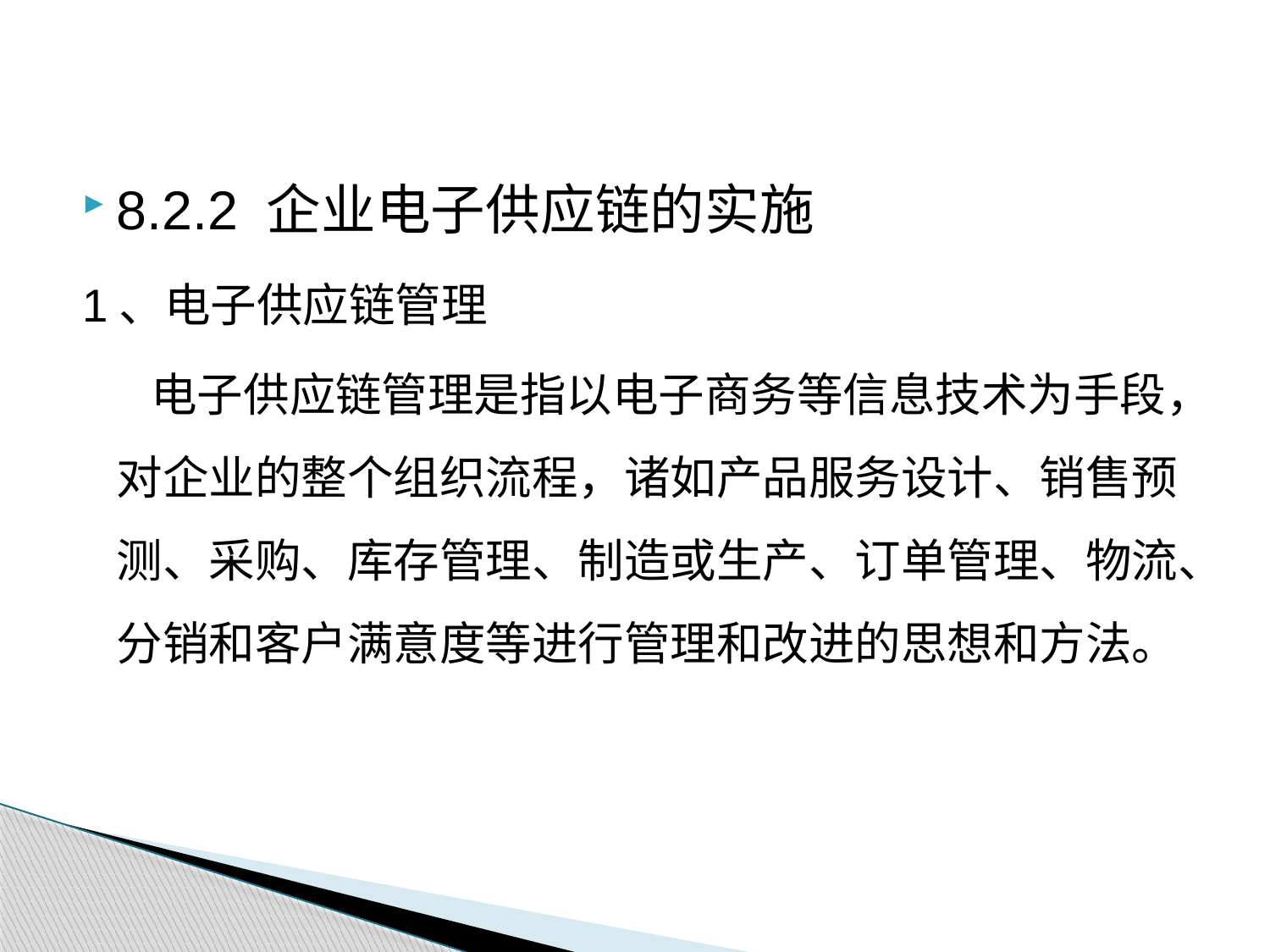

8.2.2 企业电子供应链的实施
1、电子供应链管理
电子供应链管理是指以电子商务等信息技术为手段，对企业的整个组织流程，诸如产品服务设计、销售预测、采购、库存管理、制造或生产、订单管理、物流、分销和客户满意度等进行管理和改进的思想和方法。